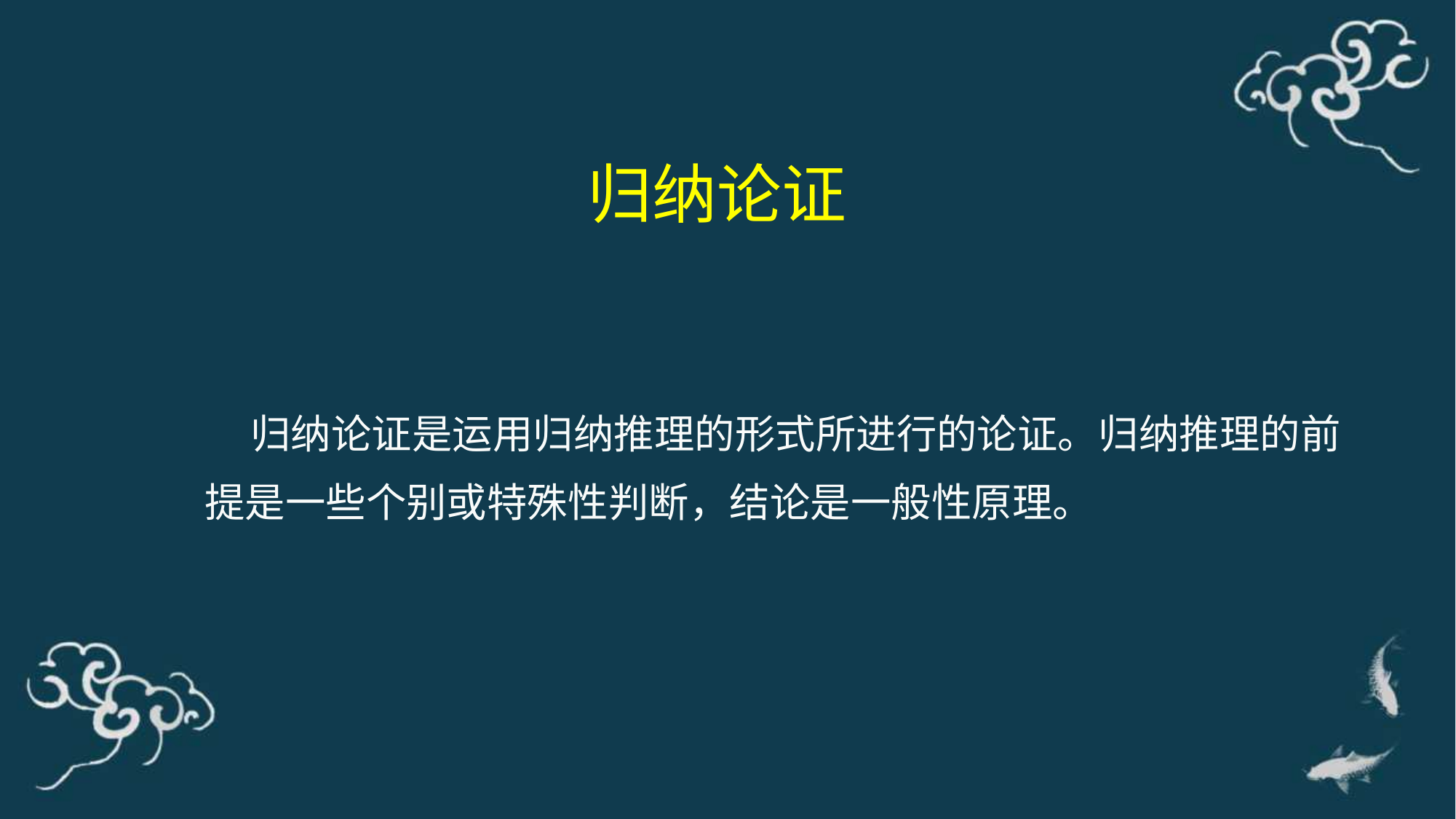

归纳论证
    归纳论证是运用归纳推理的形式所进行的论证。归纳推理的前提是一些个别或特殊性判断，结论是一般性原理。